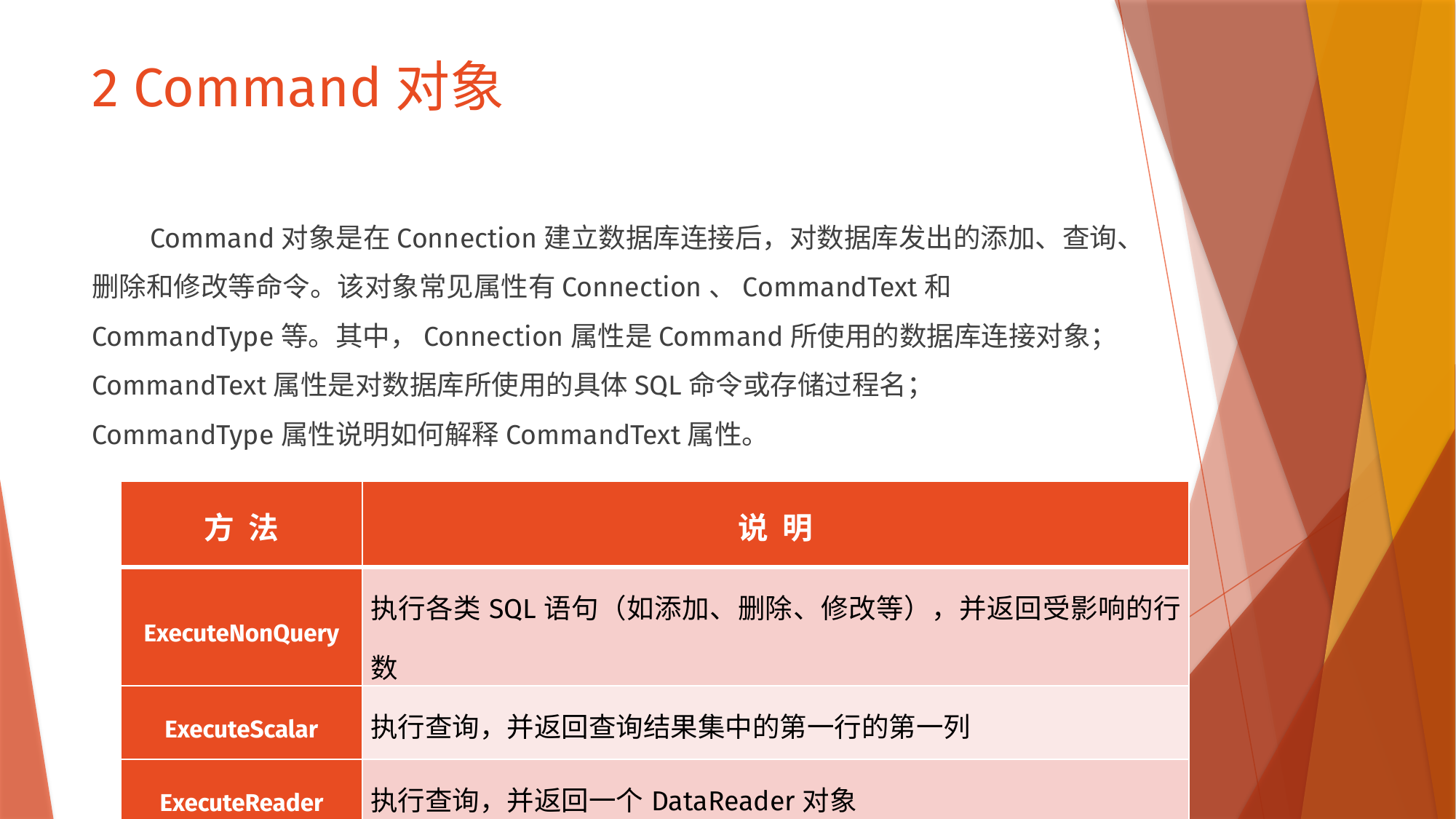

# 2 Command对象
        Command对象是在Connection建立数据库连接后，对数据库发出的添加、查询、删除和修改等命令。该对象常见属性有Connection、CommandText和CommandType等。其中，Connection属性是Command所使用的数据库连接对象；CommandText属性是对数据库所使用的具体SQL命令或存储过程名；CommandType属性说明如何解释CommandText属性。

| 方 法 | 说 明 |
| --- | --- |
| ExecuteNonQuery | 执行各类SQL语句（如添加、删除、修改等），并返回受影响的行数 |
| ExecuteScalar | 执行查询，并返回查询结果集中的第一行的第一列 |
| ExecuteReader | 执行查询，并返回一个DataReader对象 |